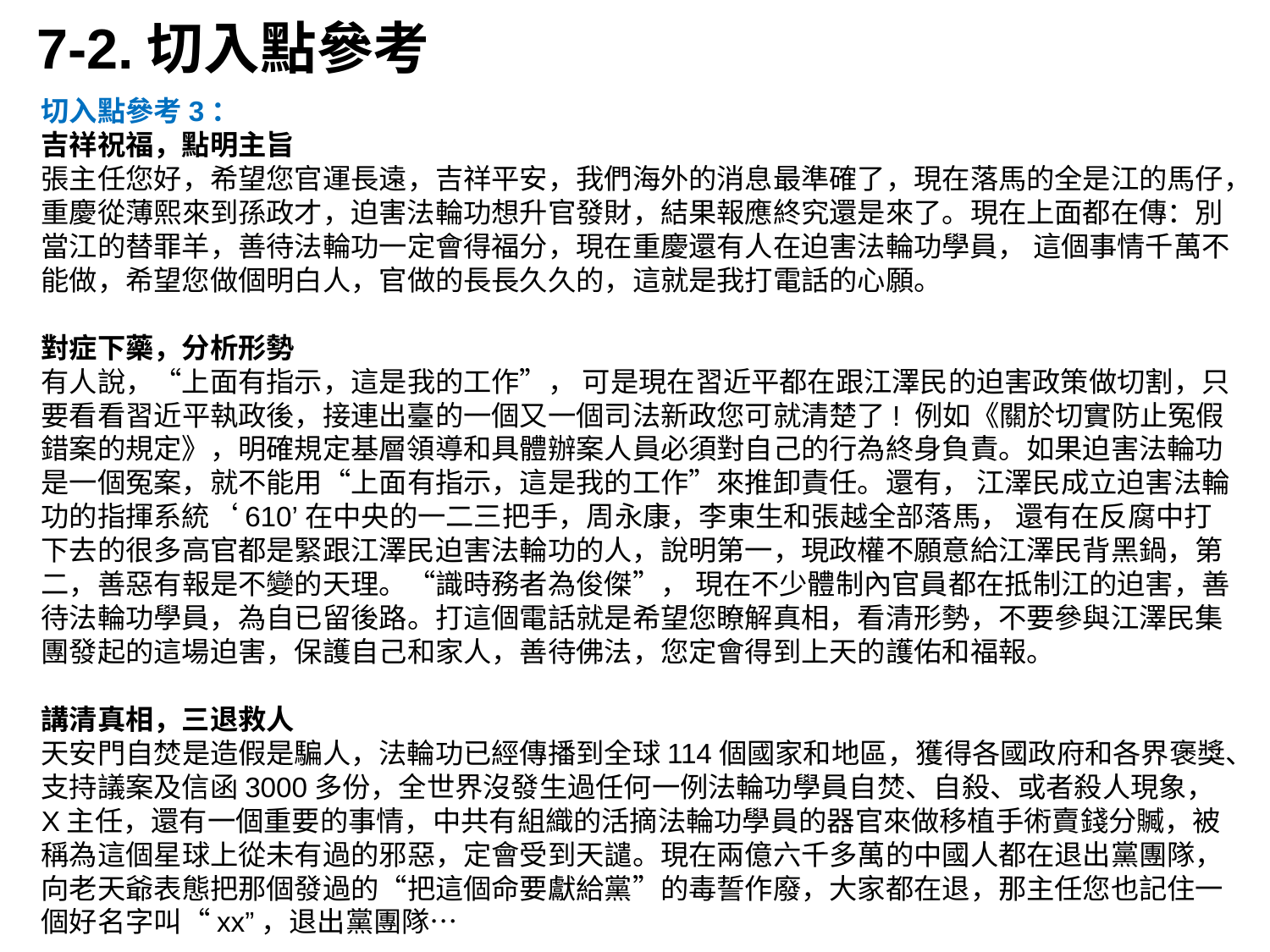

7-2.切入點參考
切入點參考3：
吉祥祝福，點明主旨
張主任您好，希望您官運長遠，吉祥平安，我們海外的消息最準確了，現在落馬的全是江的馬仔，重慶從薄熙來到孫政才，迫害法輪功想升官發財，結果報應終究還是來了。現在上面都在傳：別當江的替罪羊，善待法輪功一定會得福分，現在重慶還有人在迫害法輪功學員， 這個事情千萬不能做，希望您做個明白人，官做的長長久久的，這就是我打電話的心願。

對症下藥，分析形勢
有人說，“上面有指示，這是我的工作”， 可是現在習近平都在跟江澤民的迫害政策做切割，只要看看習近平執政後，接連出臺的一個又一個司法新政您可就清楚了! 例如《關於切實防止冤假錯案的規定》，明確規定基層領導和具體辦案人員必須對自己的行為終身負責。如果迫害法輪功是一個冤案，就不能用“上面有指示，這是我的工作”來推卸責任。還有， 江澤民成立迫害法輪功的指揮系統‘610’在中央的一二三把手，周永康，李東生和張越全部落馬， 還有在反腐中打下去的很多高官都是緊跟江澤民迫害法輪功的人，說明第一，現政權不願意給江澤民背黑鍋，第二，善惡有報是不變的天理。“識時務者為俊傑”， 現在不少體制內官員都在抵制江的迫害，善待法輪功學員，為自已留後路。打這個電話就是希望您瞭解真相，看清形勢，不要參與江澤民集團發起的這場迫害，保護自己和家人，善待佛法，您定會得到上天的護佑和福報。

講清真相，三退救人
天安門自焚是造假是騙人，法輪功已經傳播到全球114個國家和地區，獲得各國政府和各界褒獎、支持議案及信函3000多份，全世界沒發生過任何一例法輪功學員自焚、自殺、或者殺人現象，X主任，還有一個重要的事情，中共有組織的活摘法輪功學員的器官來做移植手術賣錢分贓，被稱為這個星球上從未有過的邪惡，定會受到天譴。現在兩億六千多萬的中國人都在退出黨團隊，向老天爺表態把那個發過的“把這個命要獻給黨”的毒誓作廢，大家都在退，那主任您也記住一個好名字叫“xx”，退出黨團隊…